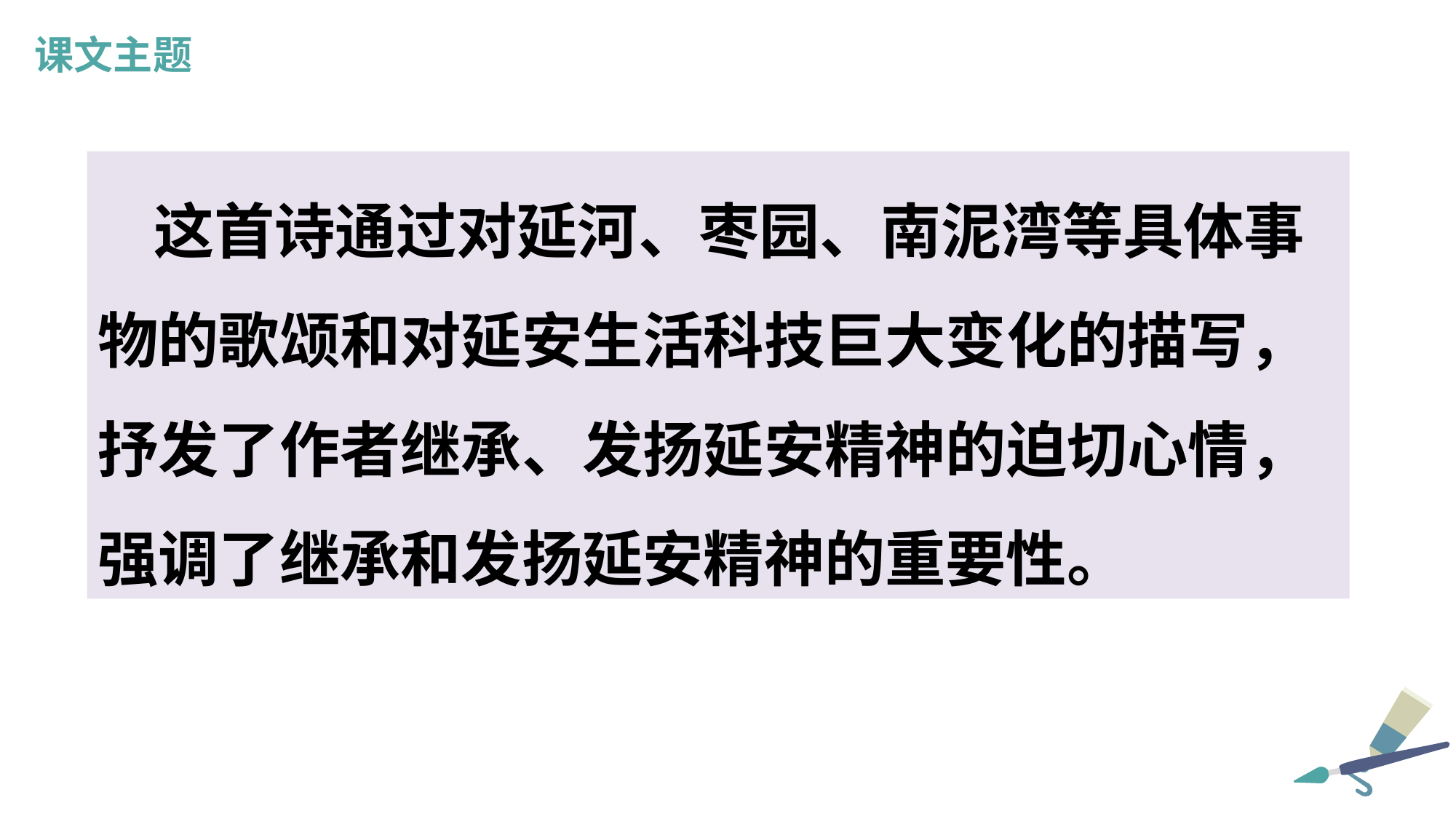

课文主题
   这首诗通过对延河、枣园、南泥湾等具体事物的歌颂和对延安生活科技巨大变化的描写，抒发了作者继承、发扬延安精神的迫切心情，强调了继承和发扬延安精神的重要性。